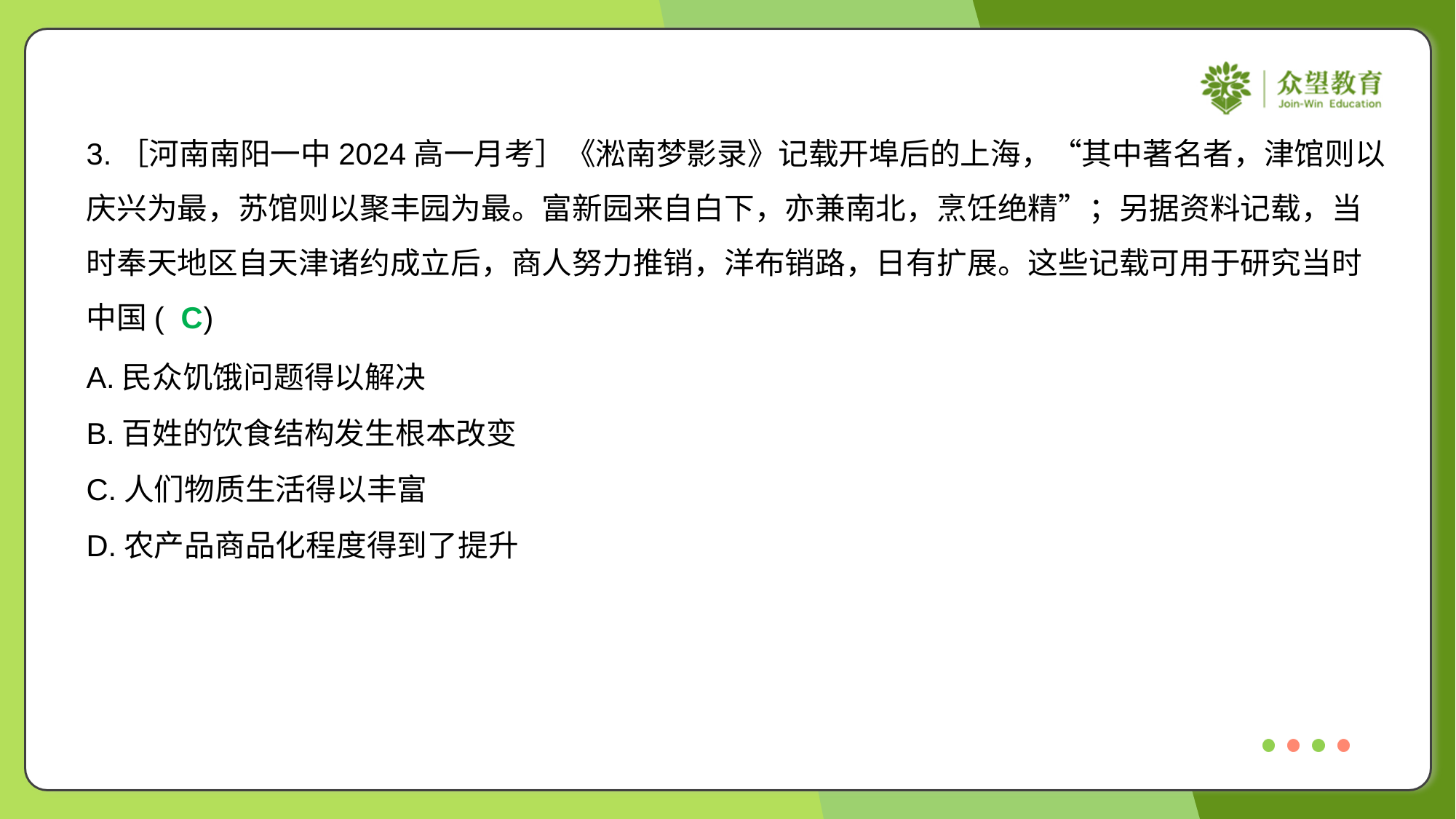

3.［河南南阳一中2024高一月考］《淞南梦影录》记载开埠后的上海，“其中著名者，津馆则以
庆兴为最，苏馆则以聚丰园为最。富新园来自白下，亦兼南北，烹饪绝精”；另据资料记载，当
时奉天地区自天津诸约成立后，商人努力推销，洋布销路，日有扩展。这些记载可用于研究当时
中国(     )
C
A.民众饥饿问题得以解决
B.百姓的饮食结构发生根本改变
C.人们物质生活得以丰富
D.农产品商品化程度得到了提升